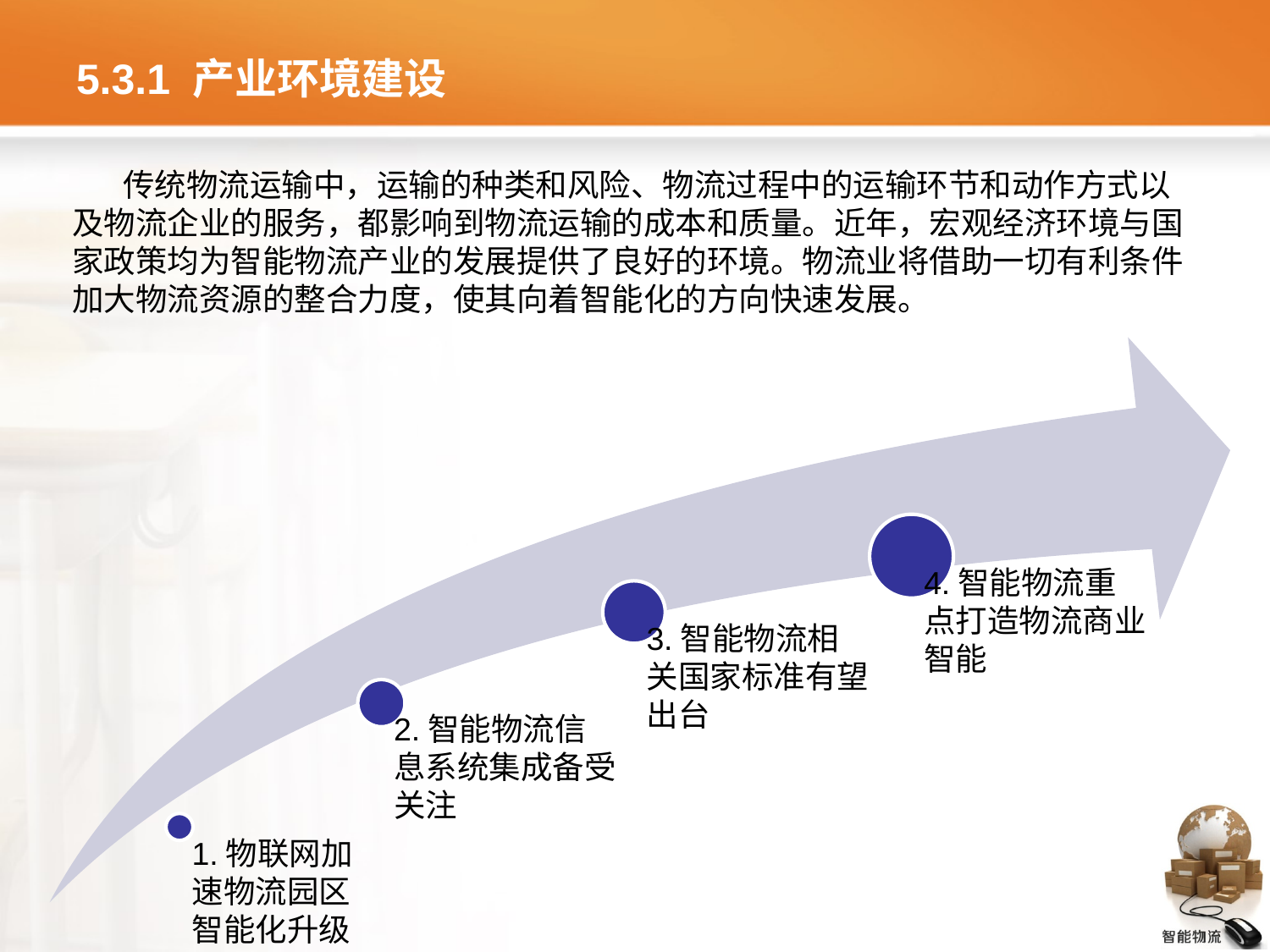

# 5.3.1 产业环境建设
传统物流运输中，运输的种类和风险、物流过程中的运输环节和动作方式以及物流企业的服务，都影响到物流运输的成本和质量。近年，宏观经济环境与国家政策均为智能物流产业的发展提供了良好的环境。物流业将借助一切有利条件加大物流资源的整合力度，使其向着智能化的方向快速发展。

1.物联网加速物流园区智能化升级
2.智能物流信息系统集成备受关注
3.智能物流相关国家标准有望出台
4.智能物流重点打造物流商业智能